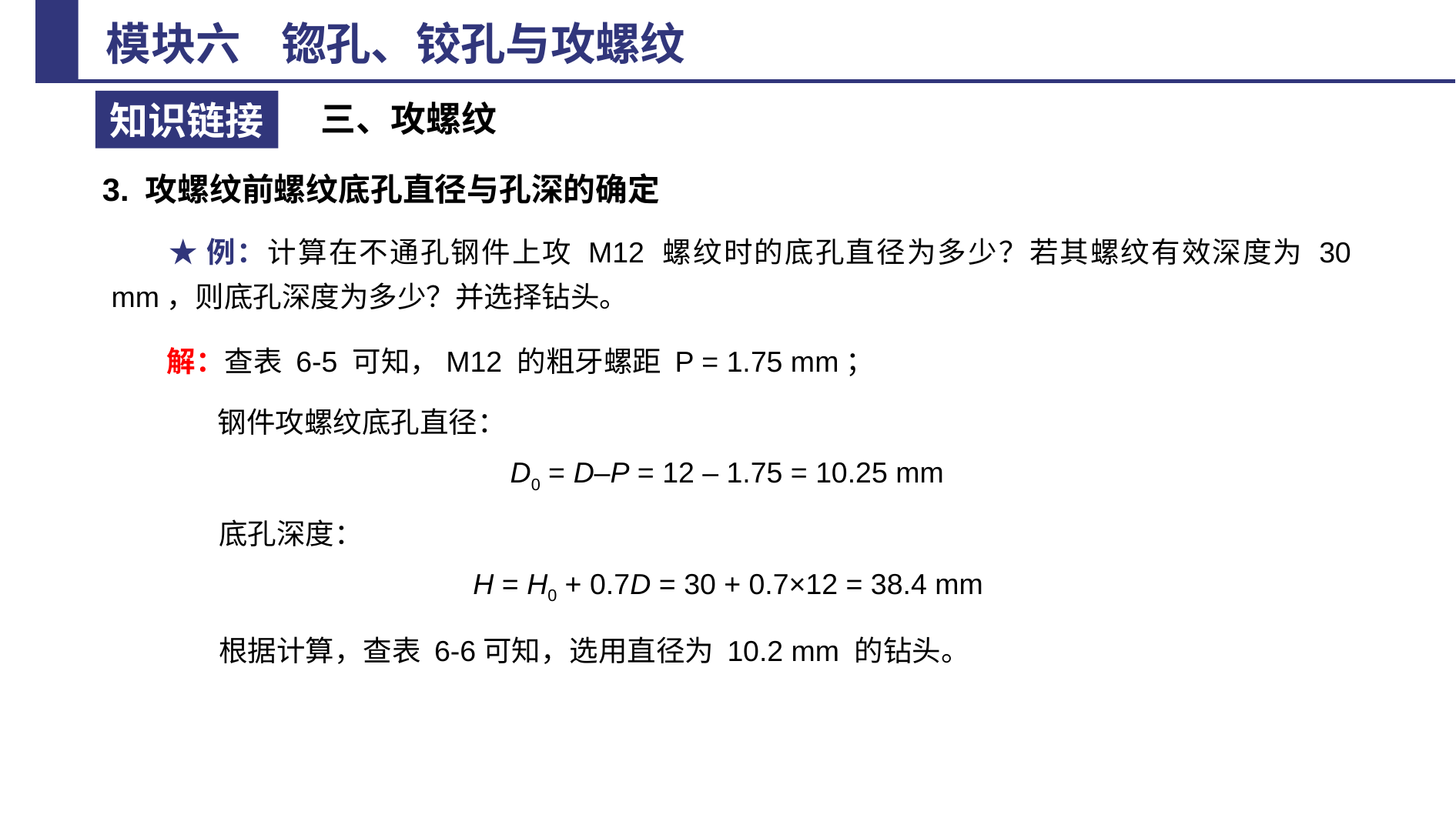

三、攻螺纹
3. 攻螺纹前螺纹底孔直径与孔深的确定
★例：计算在不通孔钢件上攻 M12 螺纹时的底孔直径为多少？若其螺纹有效深度为 30 mm，则底孔深度为多少？并选择钻头。
解：查表 6-5 可知，M12 的粗牙螺距 P = 1.75 mm；
       钢件攻螺纹底孔直径：
D0 = D–P = 12 – 1.75 = 10.25 mm
       底孔深度：
H = H0 + 0.7D = 30 + 0.7×12 = 38.4 mm
       根据计算，查表 6-6可知，选用直径为 10.2 mm 的钻头。